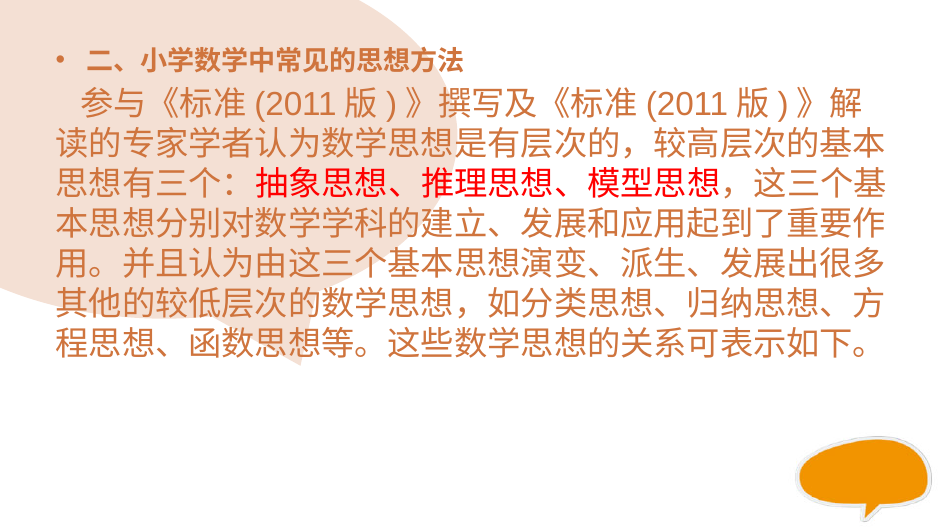

#
二、小学数学中常见的思想方法
   参与《标准(2011版)》撰写及《标准(2011版)》解读的专家学者认为数学思想是有层次的，较高层次的基本思想有三个：抽象思想、推理思想、模型思想，这三个基本思想分别对数学学科的建立、发展和应用起到了重要作用。并且认为由这三个基本思想演变、派生、发展出很多其他的较低层次的数学思想，如分类思想、归纳思想、方程思想、函数思想等。这些数学思想的关系可表示如下。